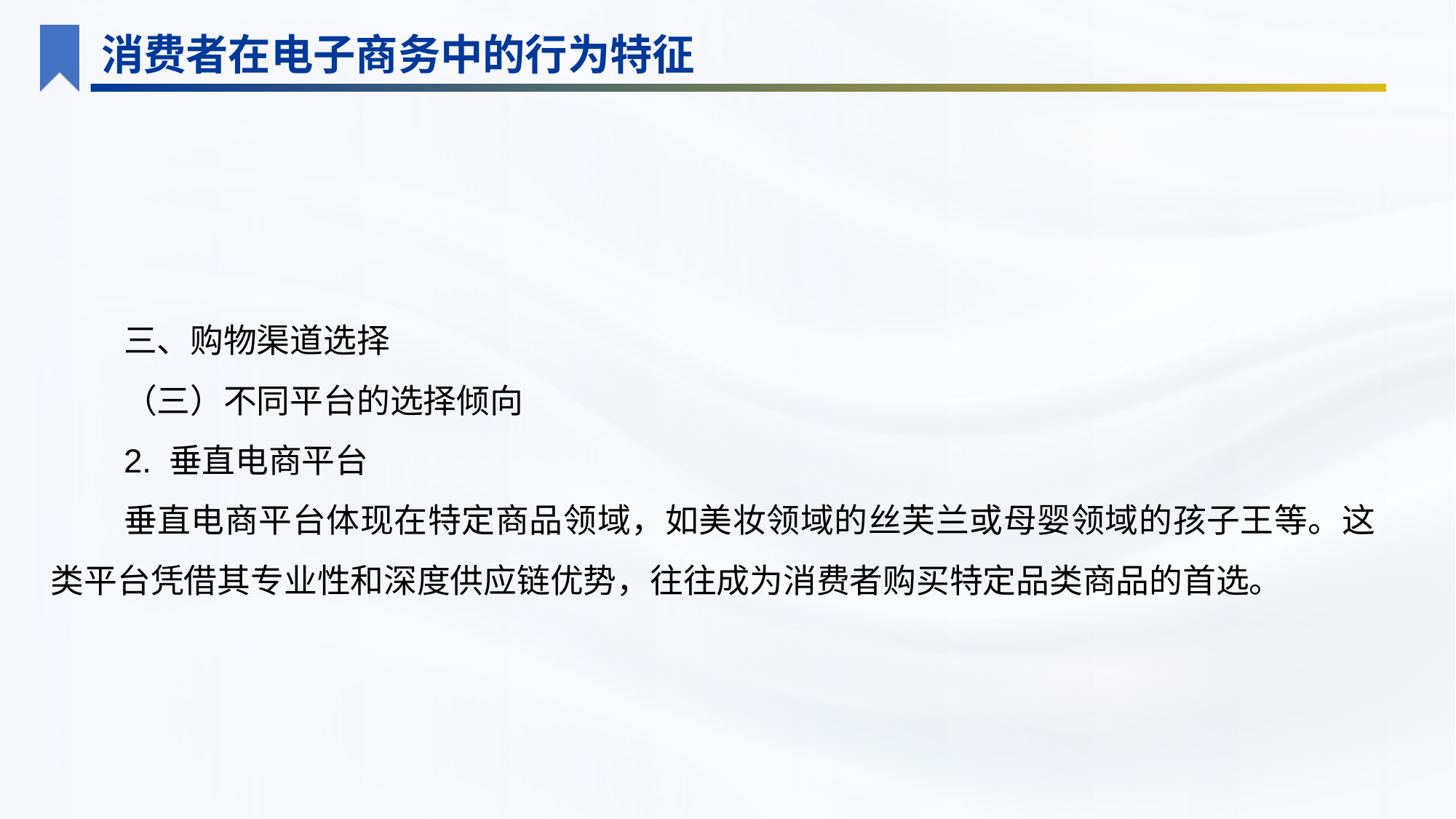

消费者在电子商务中的行为特征
三、购物渠道选择
（三）不同平台的选择倾向
2. 垂直电商平台
垂直电商平台体现在特定商品领域，如美妆领域的丝芙兰或母婴领域的孩子王等。这类平台凭借其专业性和深度供应链优势，往往成为消费者购买特定品类商品的首选。